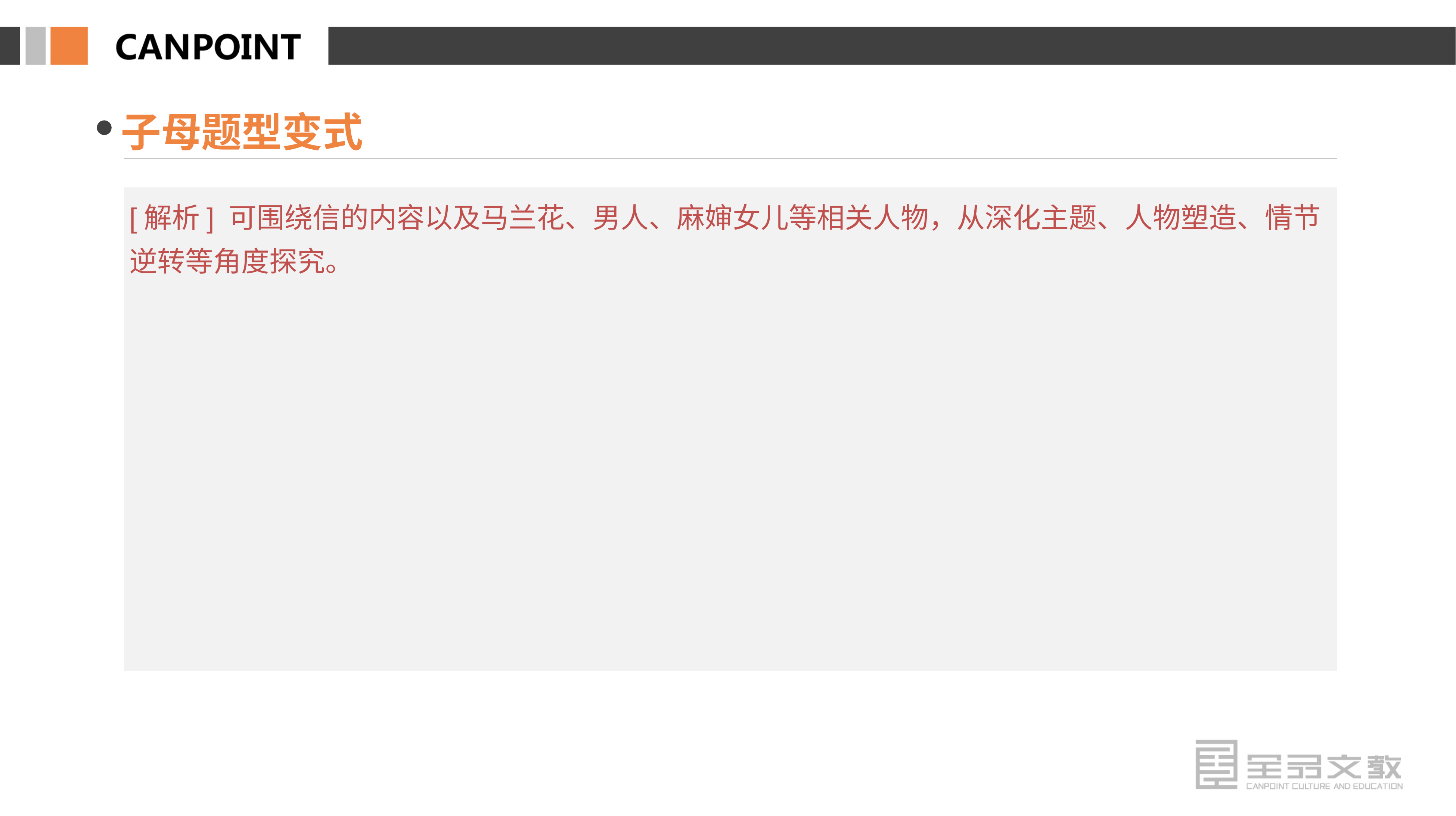

子母题型变式

[解析] 可围绕信的内容以及马兰花、男人、麻婶女儿等相关人物，从深化主题、人物塑造、情节逆转等角度探究。